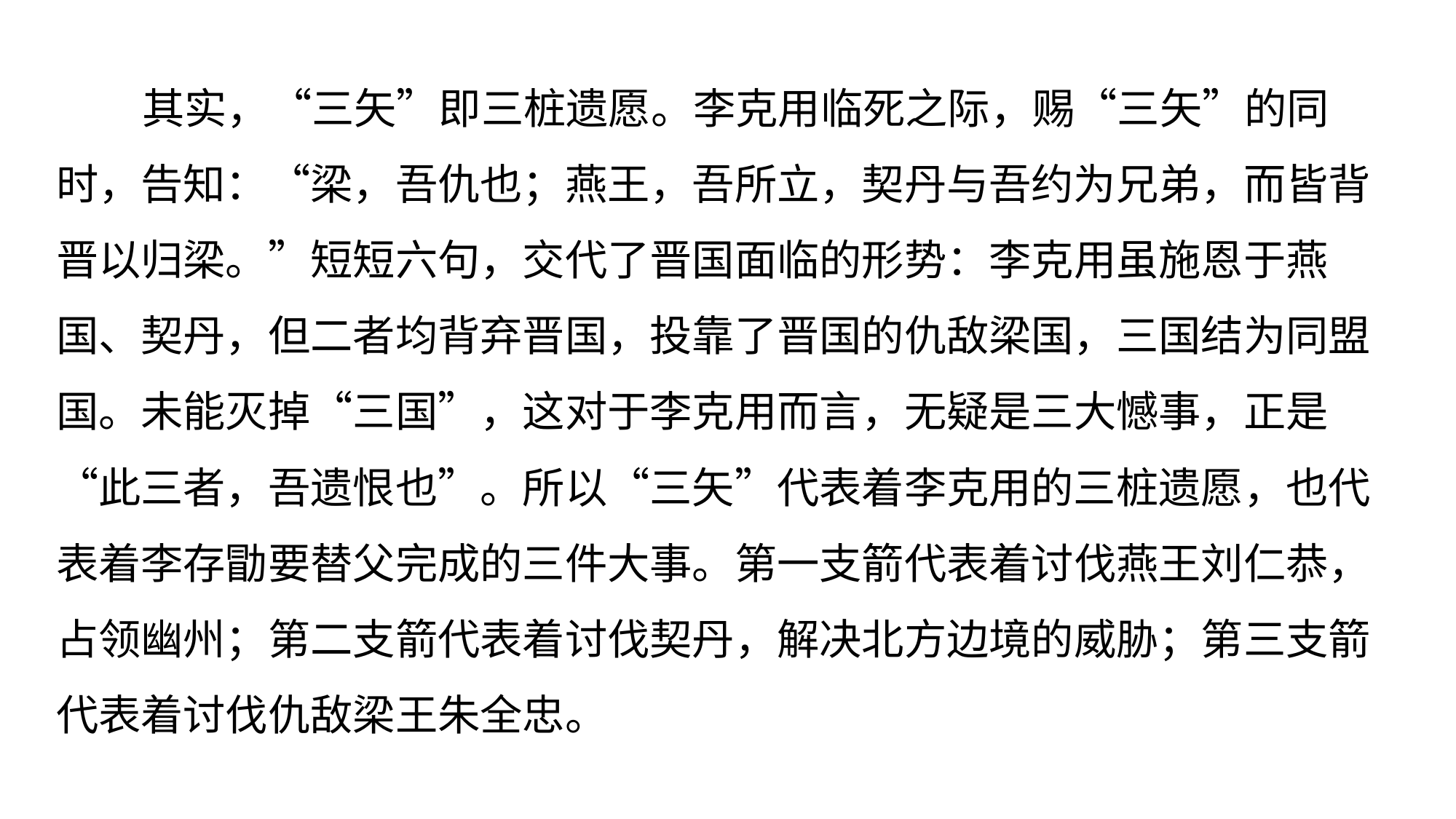

其实，“三矢”即三桩遗愿。李克用临死之际，赐“三矢”的同时，告知：“梁，吾仇也；燕王，吾所立，契丹与吾约为兄弟，而皆背晋以归梁。”短短六句，交代了晋国面临的形势：李克用虽施恩于燕国、契丹，但二者均背弃晋国，投靠了晋国的仇敌梁国，三国结为同盟国。未能灭掉“三国”，这对于李克用而言，无疑是三大憾事，正是“此三者，吾遗恨也”。所以“三矢”代表着李克用的三桩遗愿，也代表着李存勖要替父完成的三件大事。第一支箭代表着讨伐燕王刘仁恭，占领幽州；第二支箭代表着讨伐契丹，解决北方边境的威胁；第三支箭代表着讨伐仇敌梁王朱全忠。